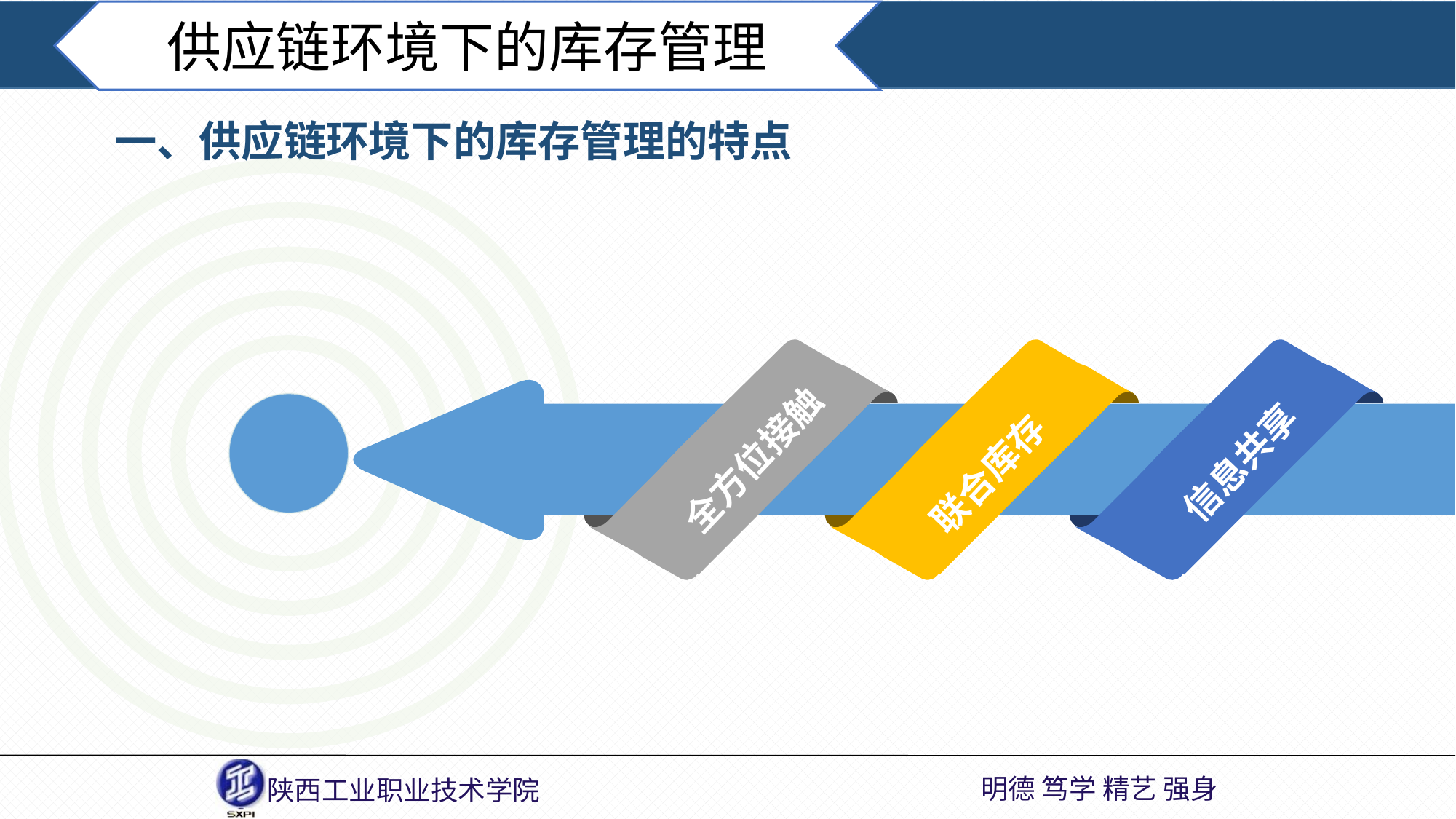

供应链环境下的库存管理
一、供应链环境下的库存管理的特点

全方位接触
信息共享
联合库存